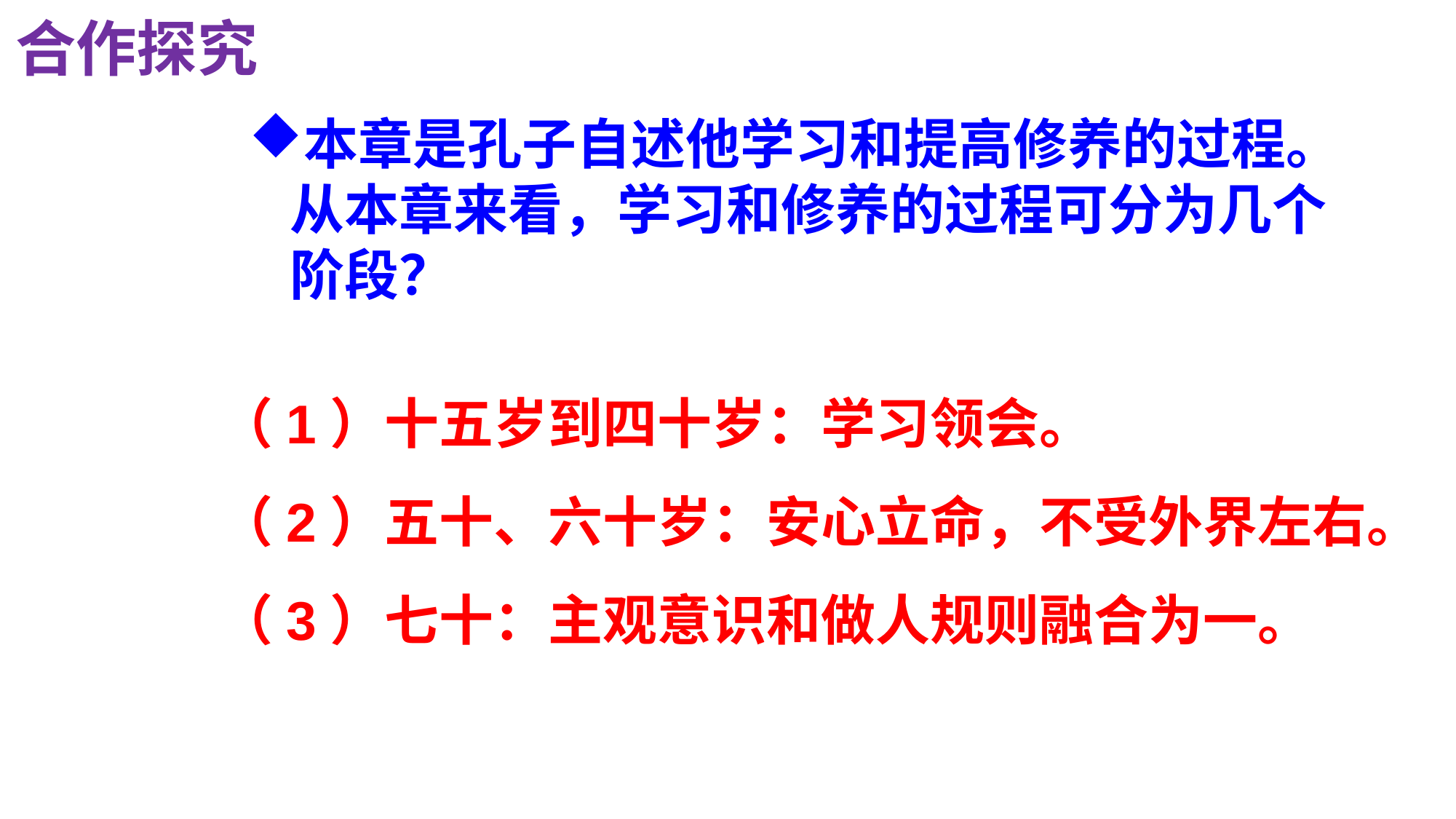

合作探究
本章是孔子自述他学习和提高修养的过程。从本章来看，学习和修养的过程可分为几个阶段？

（1）十五岁到四十岁：学习领会。
（2）五十、六十岁：安心立命，不受外界左右。
（3）七十：主观意识和做人规则融合为一。